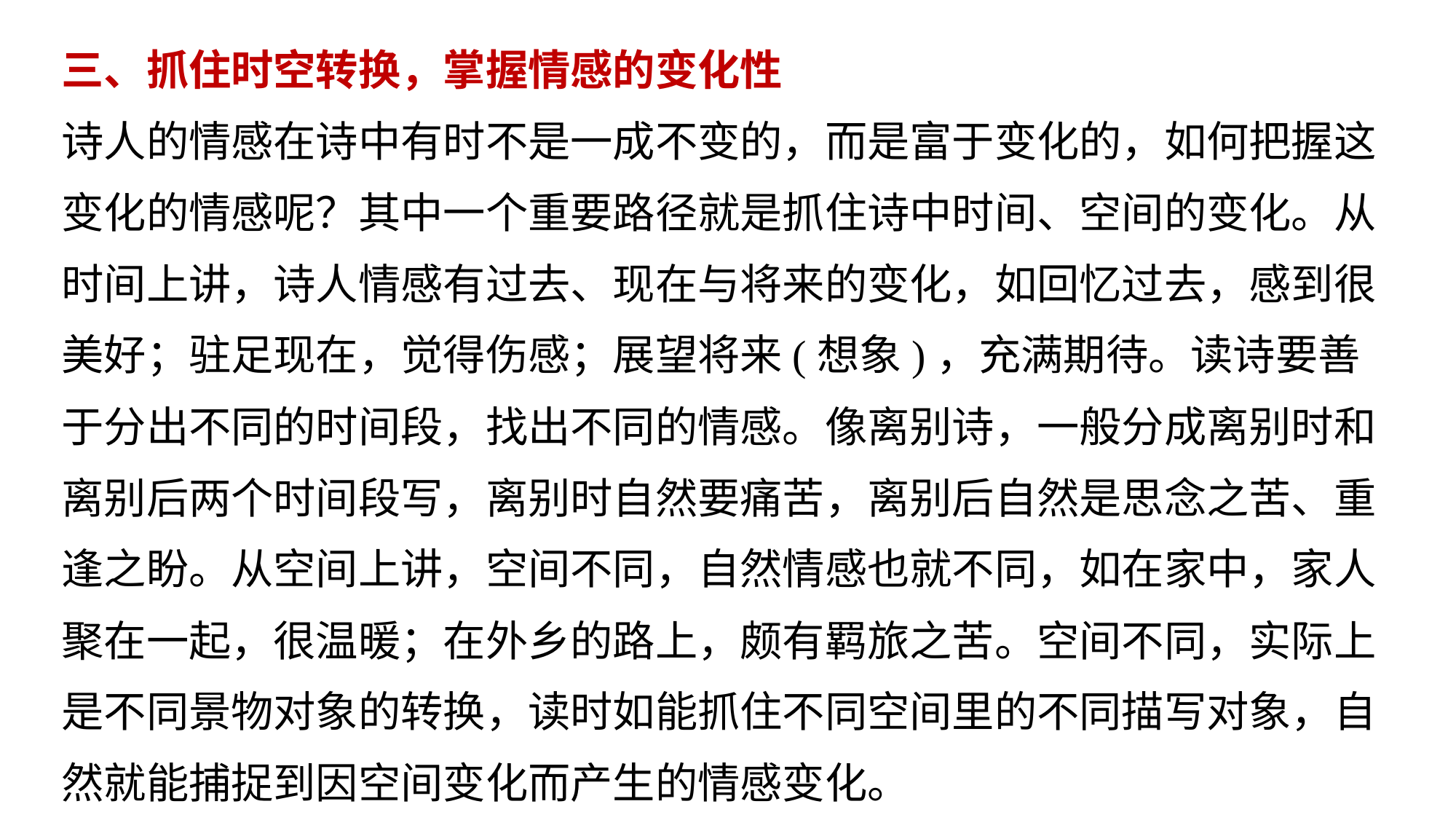

三、抓住时空转换，掌握情感的变化性
诗人的情感在诗中有时不是一成不变的，而是富于变化的，如何把握这变化的情感呢？其中一个重要路径就是抓住诗中时间、空间的变化。从时间上讲，诗人情感有过去、现在与将来的变化，如回忆过去，感到很美好；驻足现在，觉得伤感；展望将来(想象)，充满期待。读诗要善于分出不同的时间段，找出不同的情感。像离别诗，一般分成离别时和离别后两个时间段写，离别时自然要痛苦，离别后自然是思念之苦、重逢之盼。从空间上讲，空间不同，自然情感也就不同，如在家中，家人聚在一起，很温暖；在外乡的路上，颇有羁旅之苦。空间不同，实际上是不同景物对象的转换，读时如能抓住不同空间里的不同描写对象，自然就能捕捉到因空间变化而产生的情感变化。